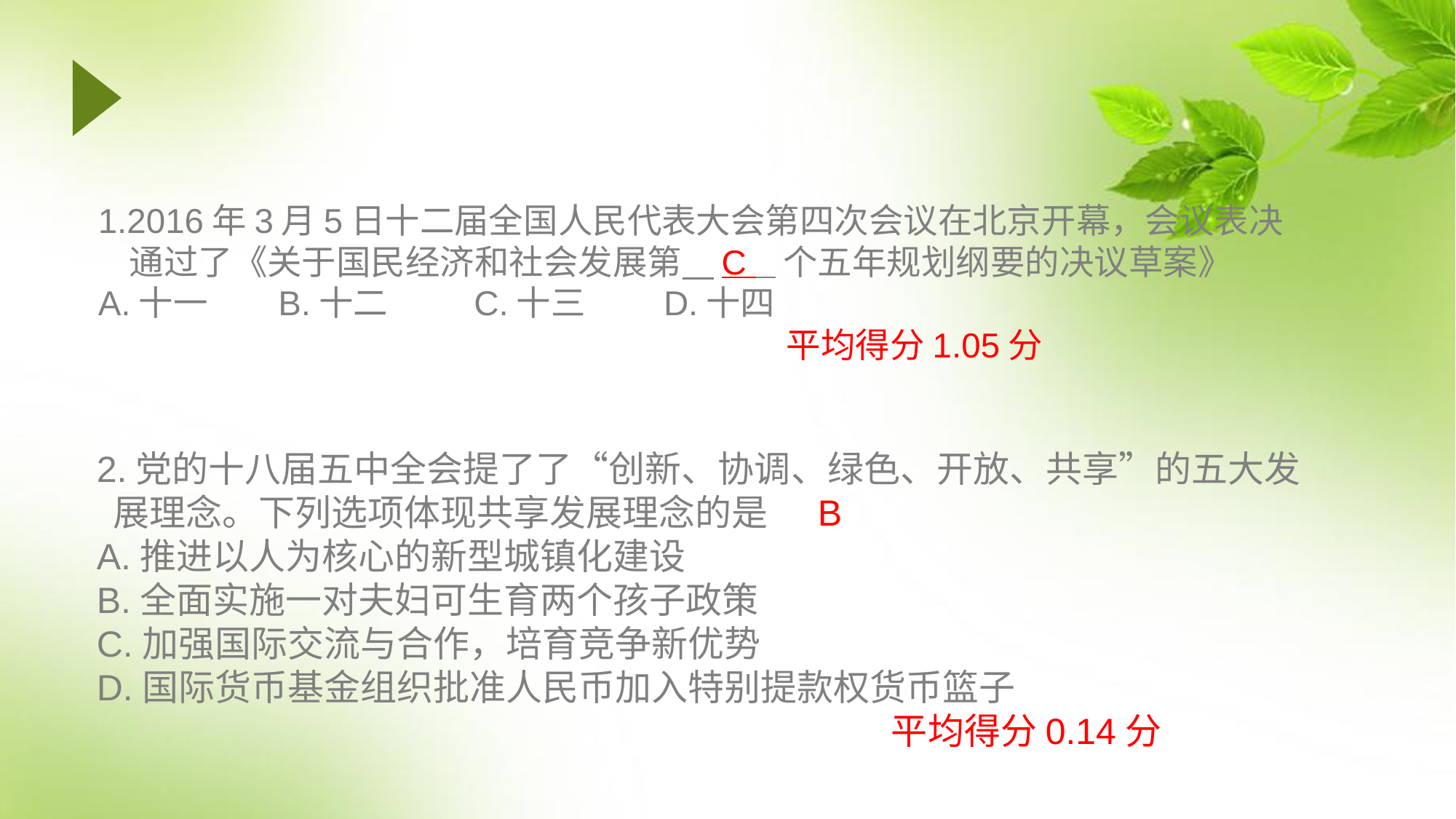

1.2016年3月5日十二届全国人民代表大会第四次会议在北京开幕，会议表决          通过了《关于国民经济和社会发展第    C   个五年规划纲要的决议草案》
A.十一        B.十二          C.十三         D.十四
                                                                                       平均得分1.05分
2.党的十八届五中全会提了了“创新、协调、绿色、开放、共享”的五大发      展理念。下列选项体现共享发展理念的是     B
A.推进以人为核心的新型城镇化建设
B.全面实施一对夫妇可生育两个孩子政策
C.加强国际交流与合作，培育竞争新优势
D.国际货币基金组织批准人民币加入特别提款权货币篮子
                                                                                                平均得分0.14分